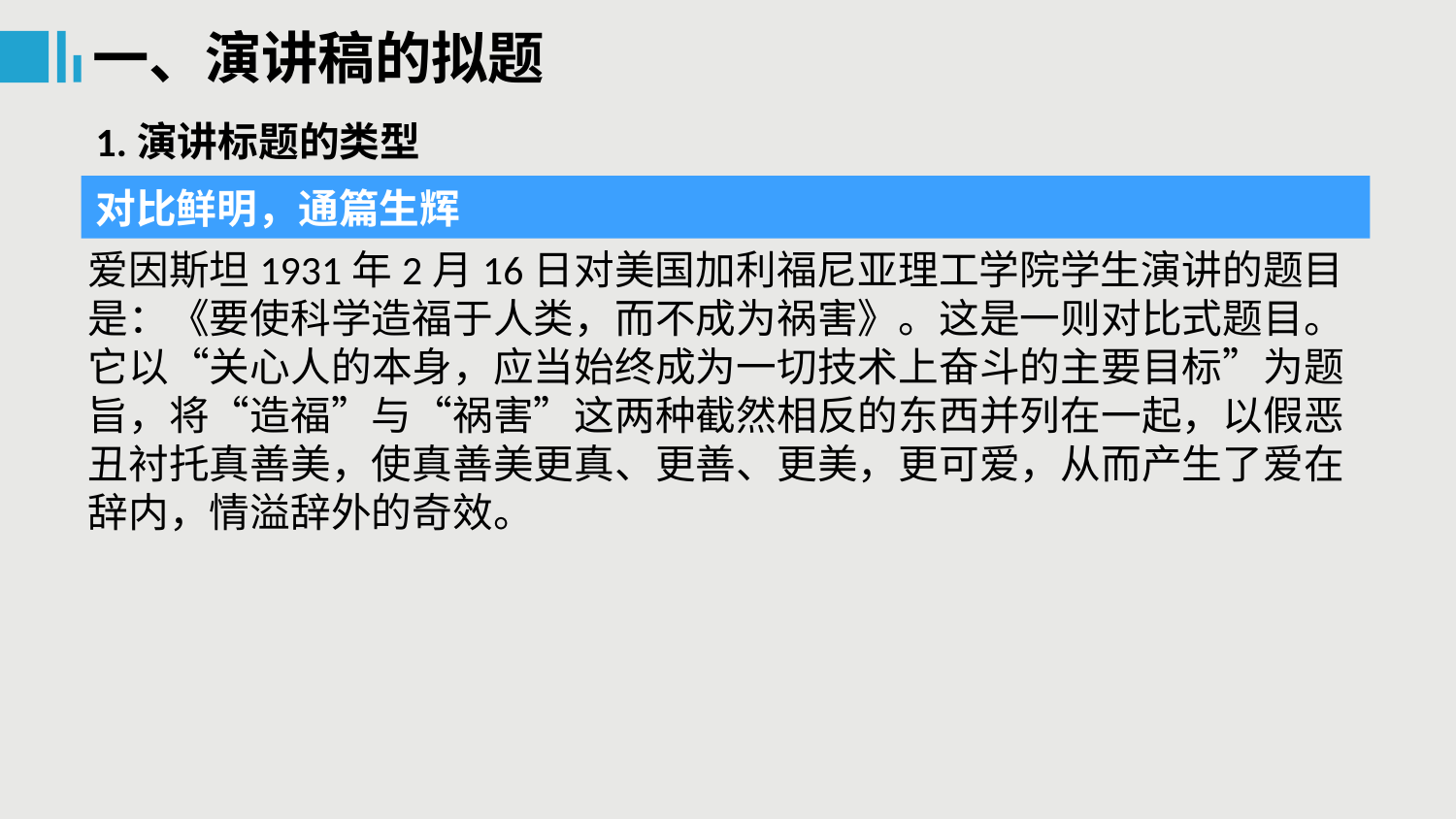

一、演讲稿的拟题

1.演讲标题的类型
对比鲜明，通篇生辉
爱因斯坦1931年2月16日对美国加利福尼亚理工学院学生演讲的题目是：《要使科学造福于人类，而不成为祸害》。这是一则对比式题目。它以“关心人的本身，应当始终成为一切技术上奋斗的主要目标”为题旨，将“造福”与“祸害”这两种截然相反的东西并列在一起，以假恶丑衬托真善美，使真善美更真、更善、更美，更可爱，从而产生了爱在辞内，情溢辞外的奇效。